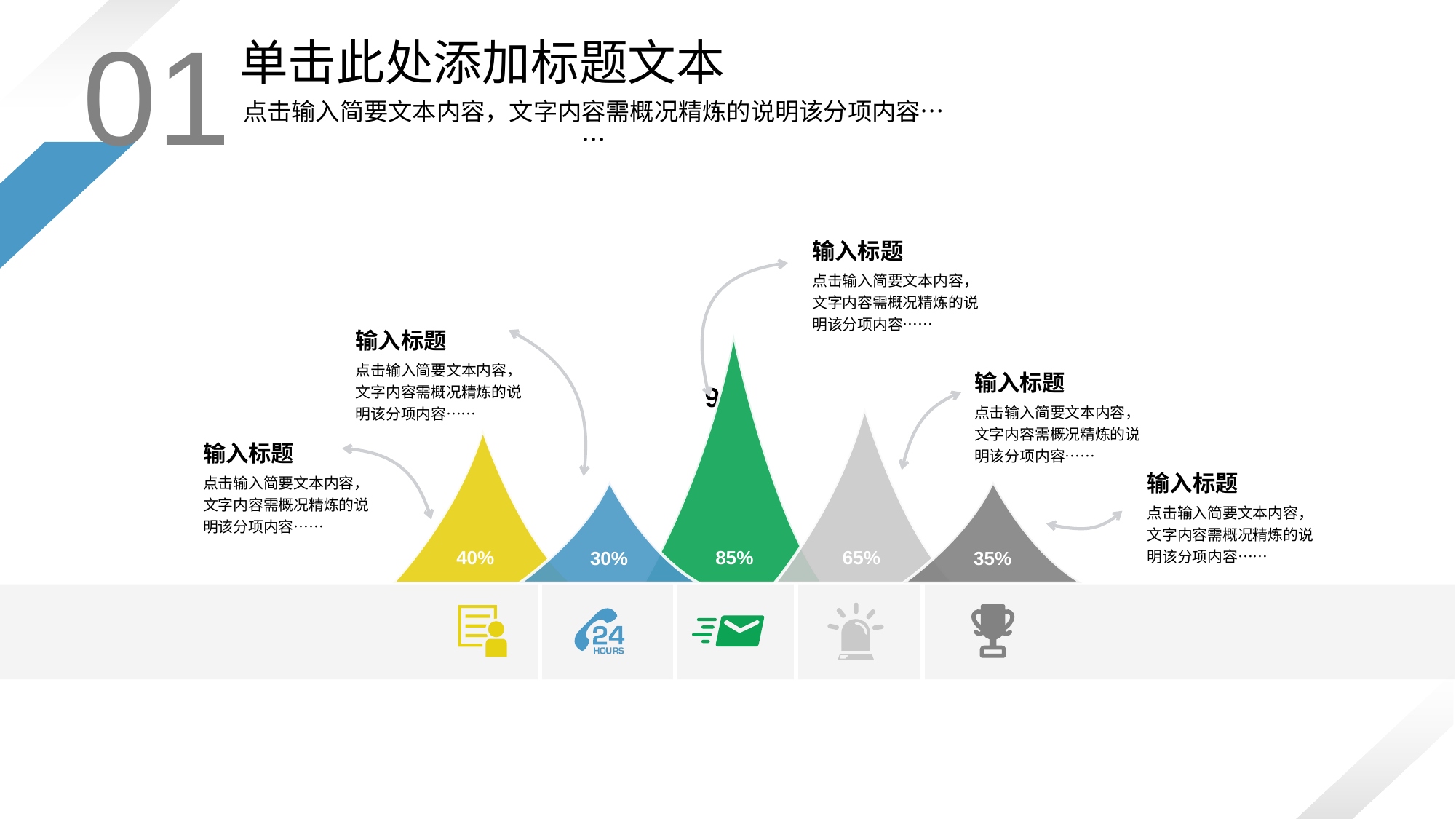

01
单击此处添加标题文本
点击输入简要文本内容，文字内容需概况精炼的说明该分项内容……
输入标题
点击输入简要文本内容，文字内容需概况精炼的说明该分项内容……

输入标题
点击输入简要文本内容，文字内容需概况精炼的说明该分项内容……

85%
输入标题
点击输入简要文本内容，文字内容需概况精炼的说明该分项内容……
9

65%

40%
输入标题
点击输入简要文本内容，文字内容需概况精炼的说明该分项内容……

输入标题
点击输入简要文本内容，文字内容需概况精炼的说明该分项内容……

30%

35%